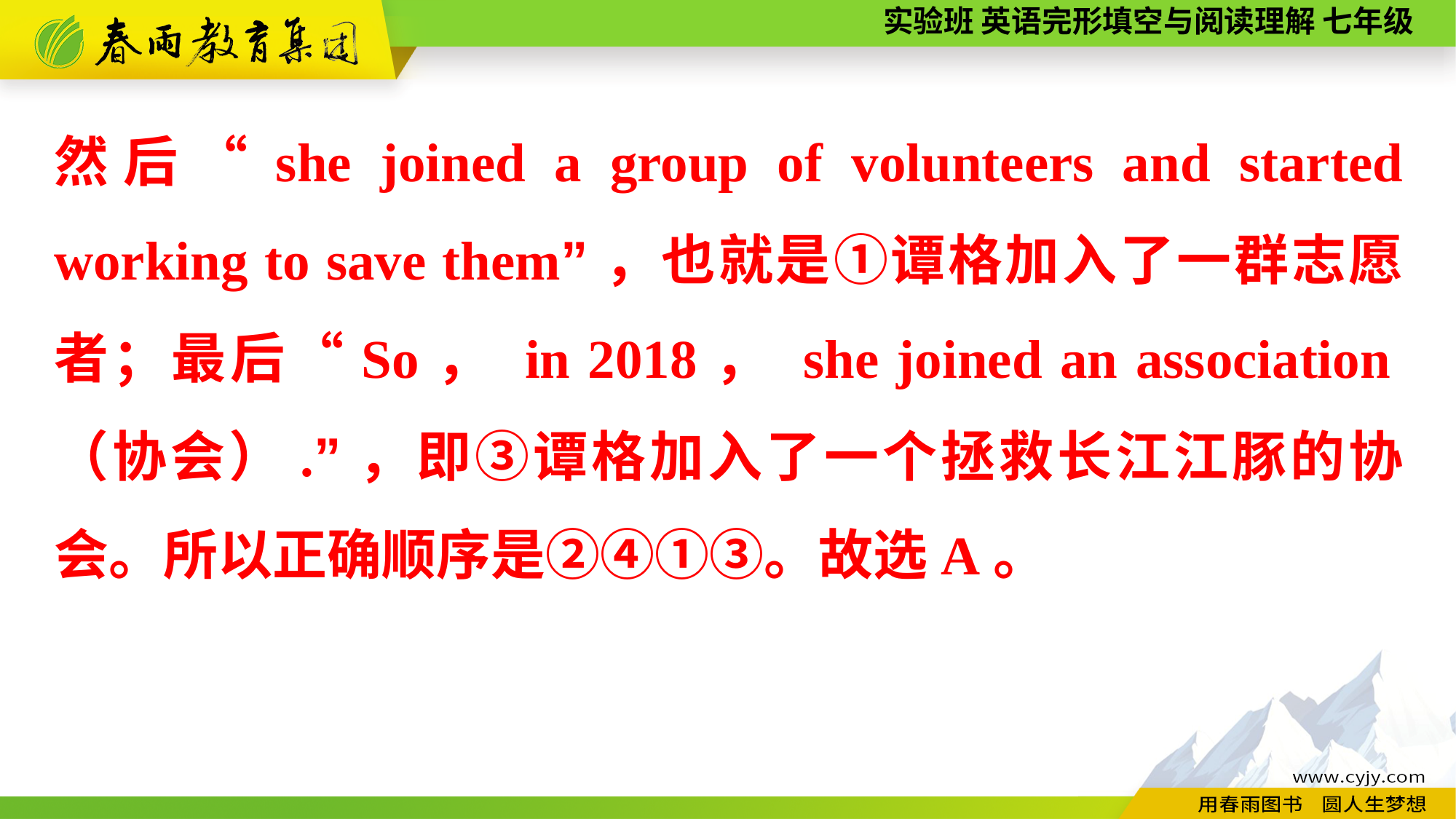

然后“she joined a group of volunteers and started working to save them”，也就是①谭格加入了一群志愿者；最后“So， in 2018， she joined an association（协会）.”，即③谭格加入了一个拯救长江江豚的协会。所以正确顺序是②④①③。故选A。